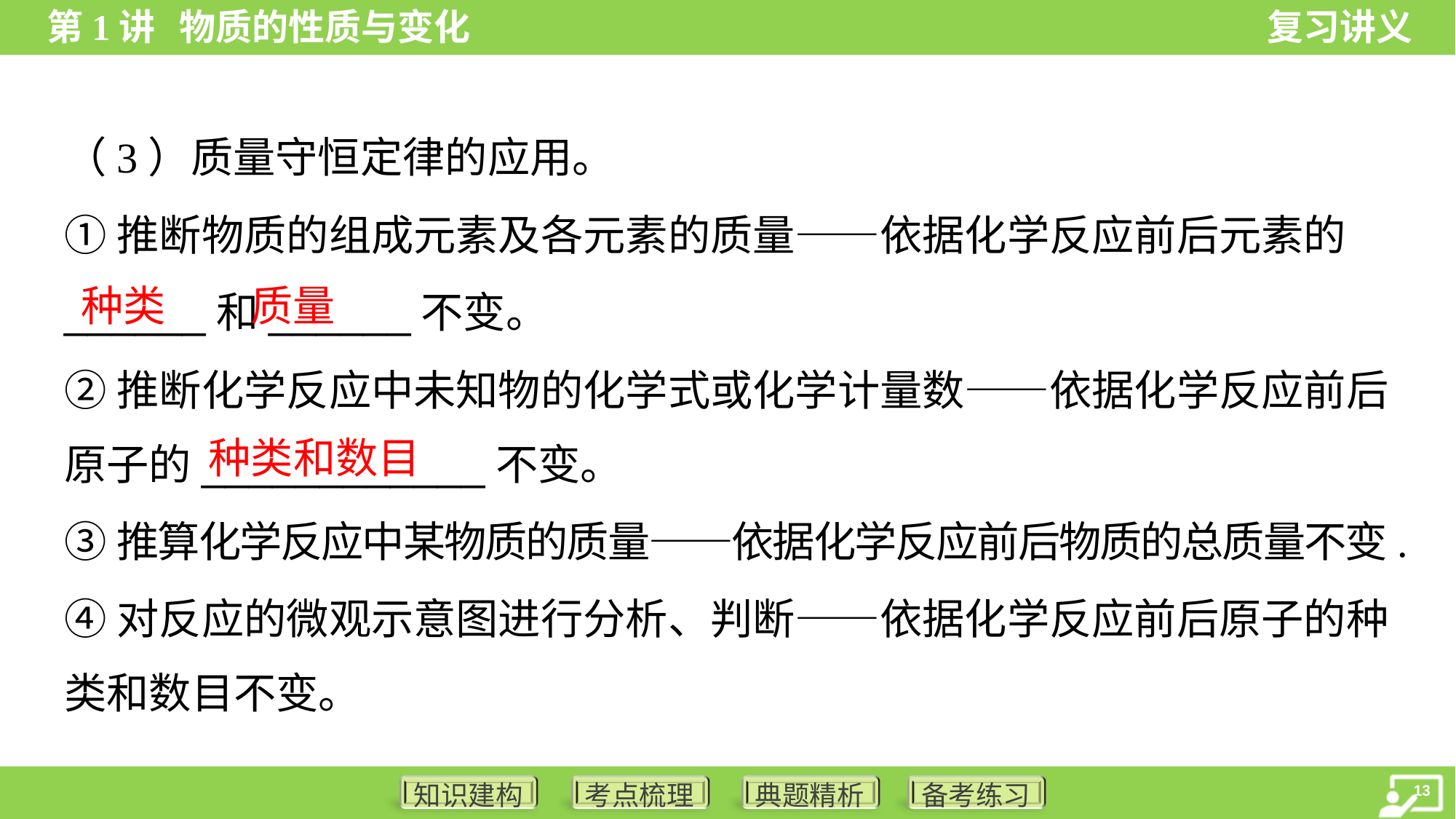

（3）质量守恒定律的应用。
①推断物质的组成元素及各元素的质量——依据化学反应前后元素的
______和______不变。
②推断化学反应中未知物的化学式或化学计量数——依据化学反应前后
原子的____________不变。
种类
质量
种类和数目
③推算化学反应中某物质的质量——依据化学反应前后物质的总质量不变.
④对反应的微观示意图进行分析、判断——依据化学反应前后原子的种
类和数目不变。